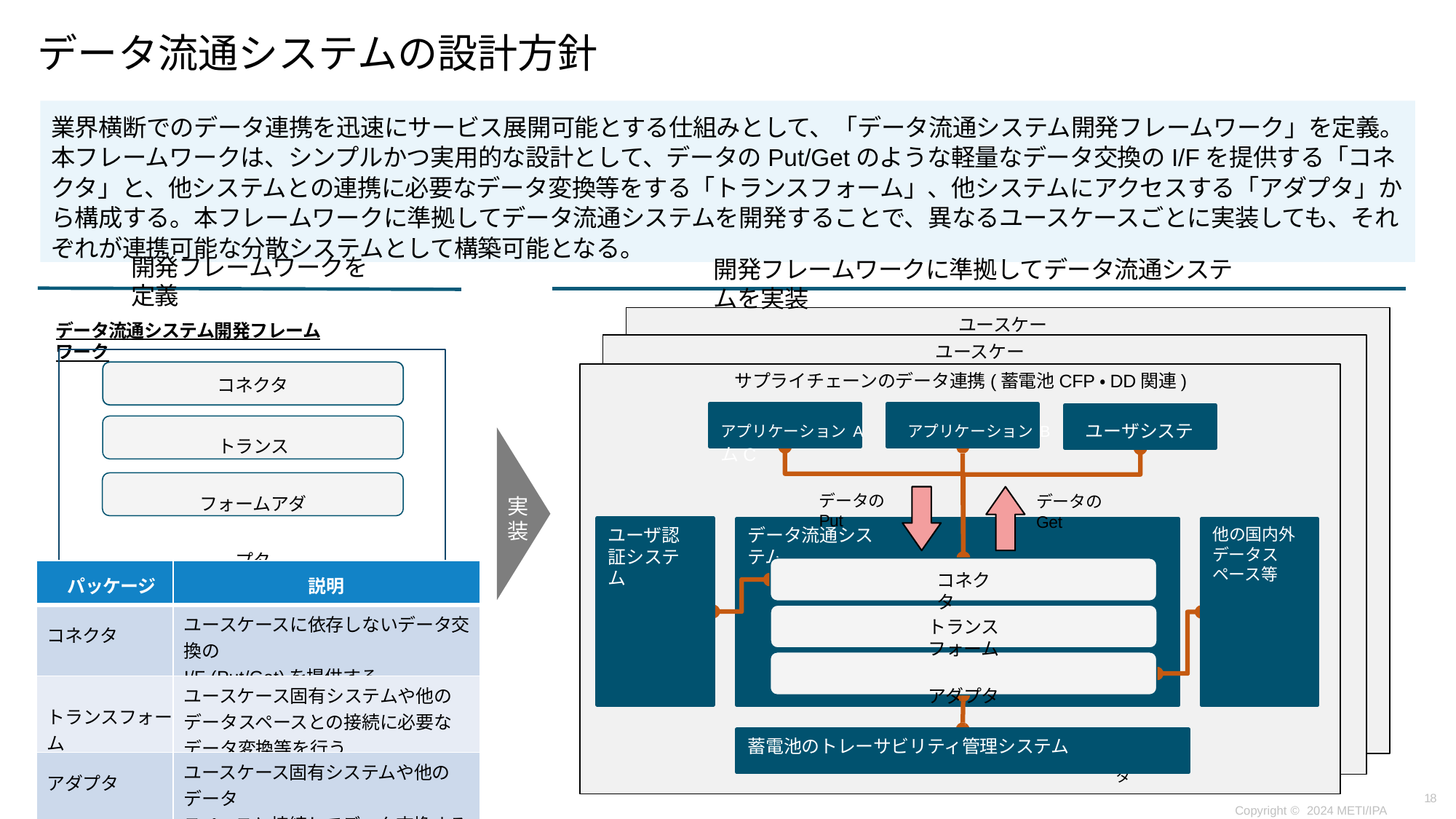

# データ流通システムの設計方針
業界横断でのデータ連携を迅速にサービス展開可能とする仕組みとして、「データ流通システム開発フレームワーク」を定義。本フレームワークは、シンプルかつ実用的な設計として、データのPut/Getのような軽量なデータ交換のI/Fを提供する「コネクタ」と、他システムとの連携に必要なデータ変換等をする「トランスフォーム」、他システムにアクセスする「アダプタ」から構成する。本フレームワークに準拠してデータ流通システムを開発することで、異なるユースケースごとに実装しても、それぞれが連携可能な分散システムとして構築可能となる。
開発フレームワークを定義
開発フレームワークに準拠してデータ流通システムを実装

ユースケースC
データ流通システム開発フレームワーク

ユースケースB

コネクタ
トランスフォームアダプタ

サプライチェーンのデータ連携(蓄電池CFP・DD関連)
アプリケーションA	アプリケーションB	ユーザシステムC

データのPut
データのGet
実装

ユーザ認証システム
データ流通システム
他の国内外データスペース等

| パッケージ | 説明 |
| --- | --- |
| コネクタ | ユースケースに依存しないデータ交換の I/F (Put/Get)を提供する |
| トランスフォーム | ユースケース固有システムや他のデータスペースとの接続に必要なデータ変換等を行う |
| アダプタ | ユースケース固有システムや他のデータ スペースと接続してデータ交換する |
コネクタ

トランスフォーム
アダプタ

蓄電池のトレーサビリティ管理システム
データ
18
Copyright © 2024 METI/IPA